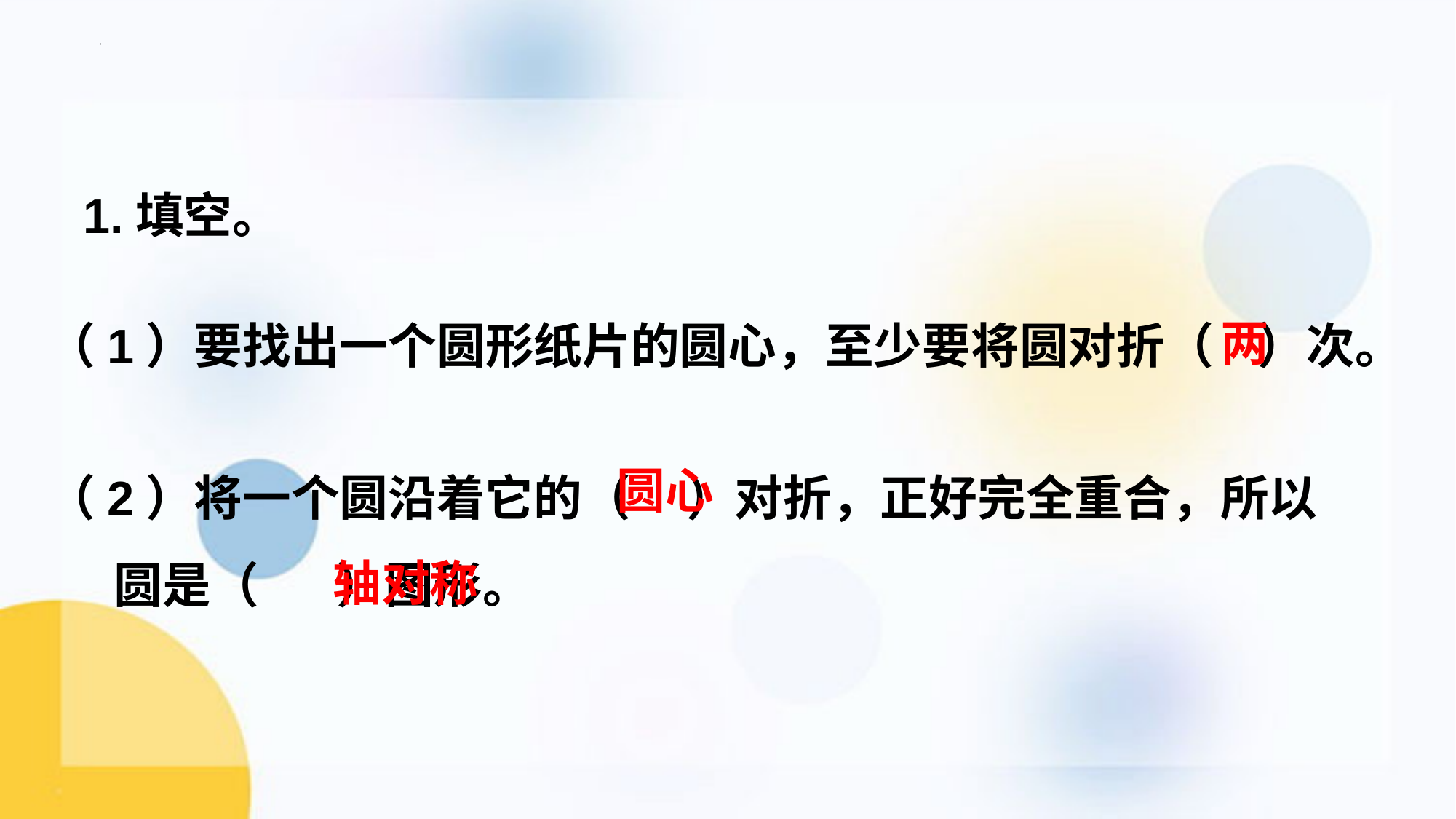

1.填空。
（1）要找出一个圆形纸片的圆心，至少要将圆对折（    ）次。
两
（2）将一个圆沿着它的（     ）对折，正好完全重合，所以
     圆是（       ）图形。
圆心
轴对称